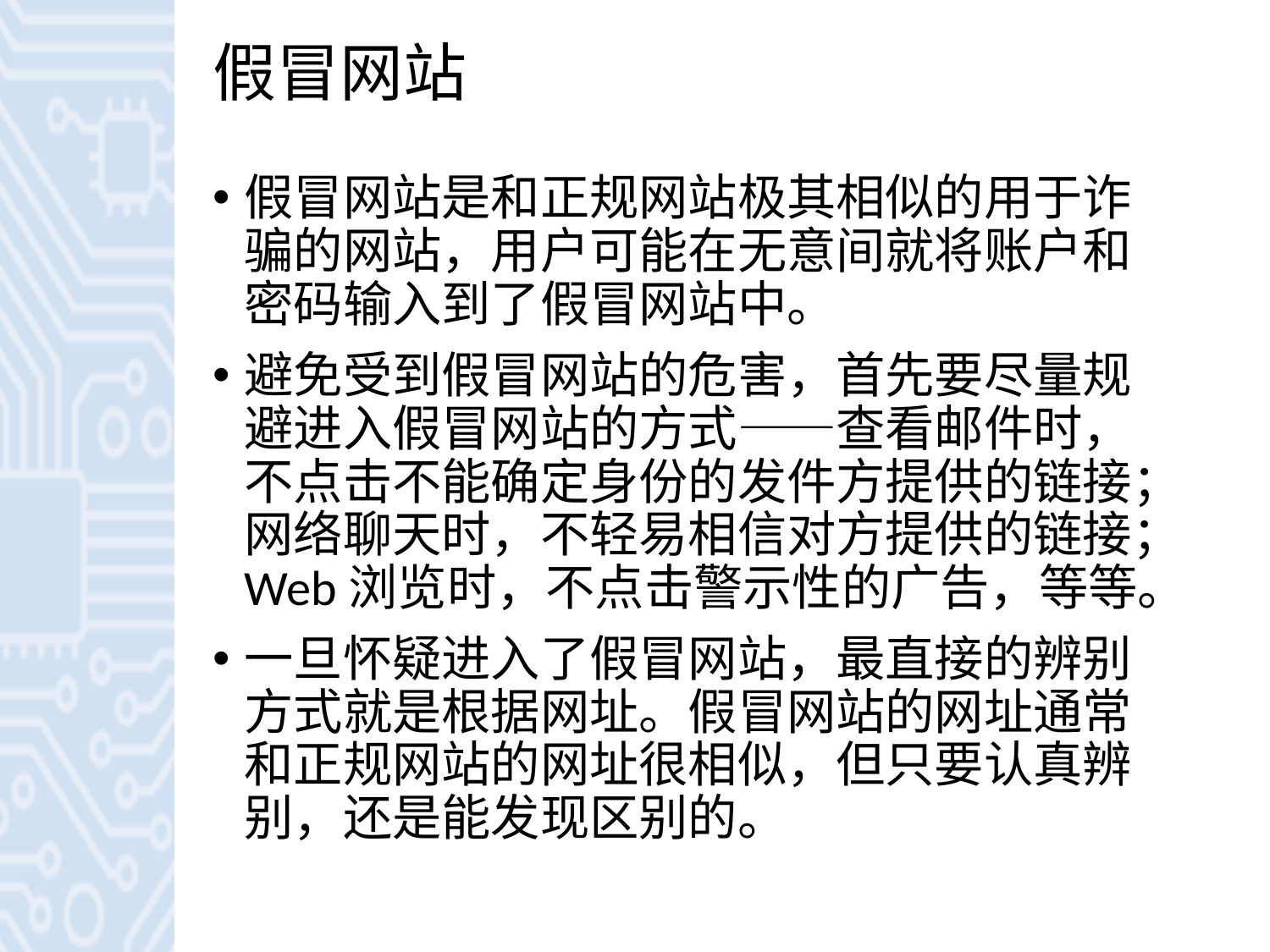

# 假冒网站
假冒网站是和正规网站极其相似的用于诈骗的网站，用户可能在无意间就将账户和密码输入到了假冒网站中。
避免受到假冒网站的危害，首先要尽量规避进入假冒网站的方式——查看邮件时，不点击不能确定身份的发件方提供的链接；网络聊天时，不轻易相信对方提供的链接；Web浏览时，不点击警示性的广告，等等。
一旦怀疑进入了假冒网站，最直接的辨别方式就是根据网址。假冒网站的网址通常和正规网站的网址很相似，但只要认真辨别，还是能发现区别的。